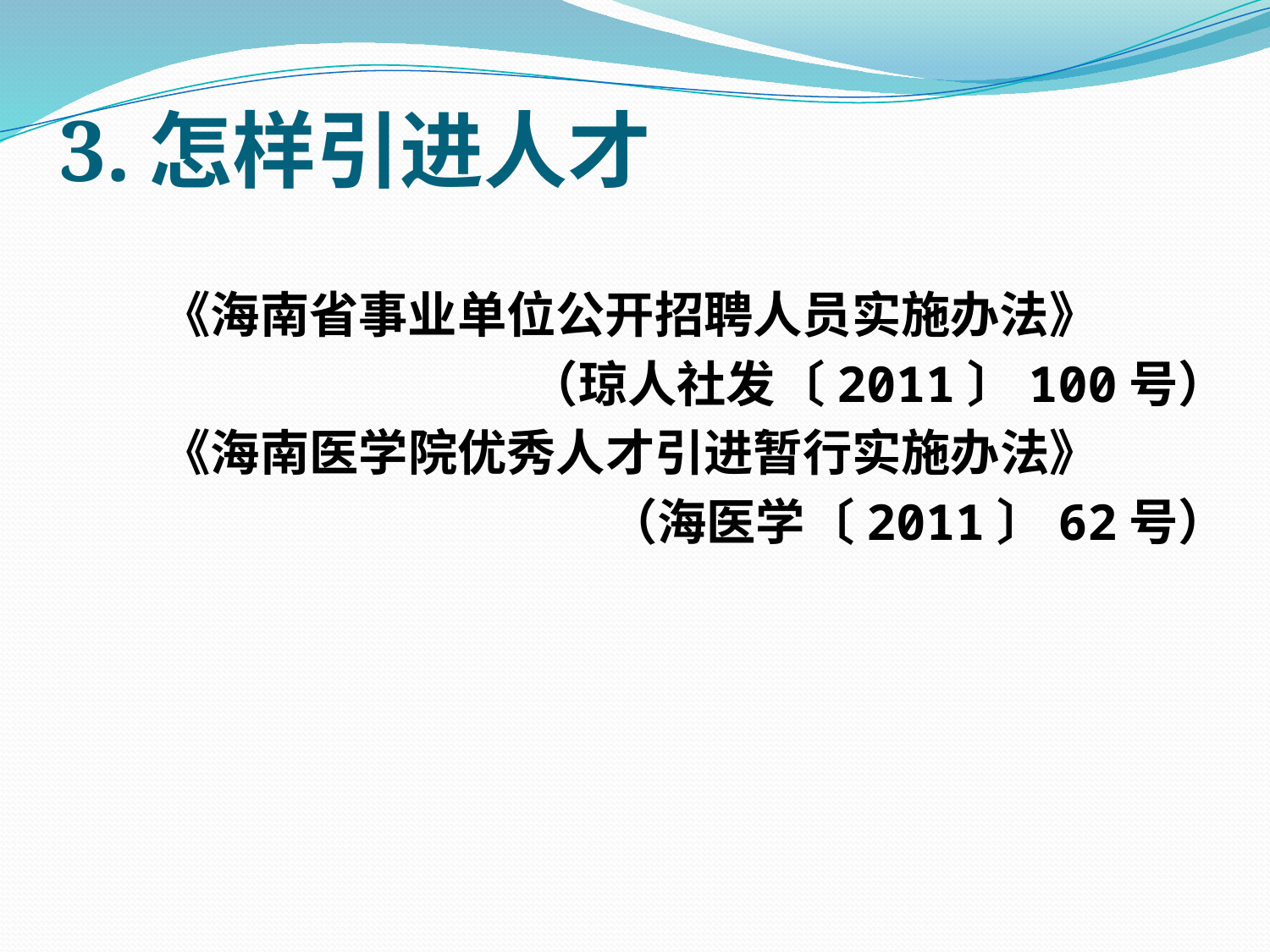

# 3.怎样引进人才

《海南省事业单位公开招聘人员实施办法》
                               （琼人社发〔2011〕100号）
《海南医学院优秀人才引进暂行实施办法》
                               （海医学〔2011〕62号）